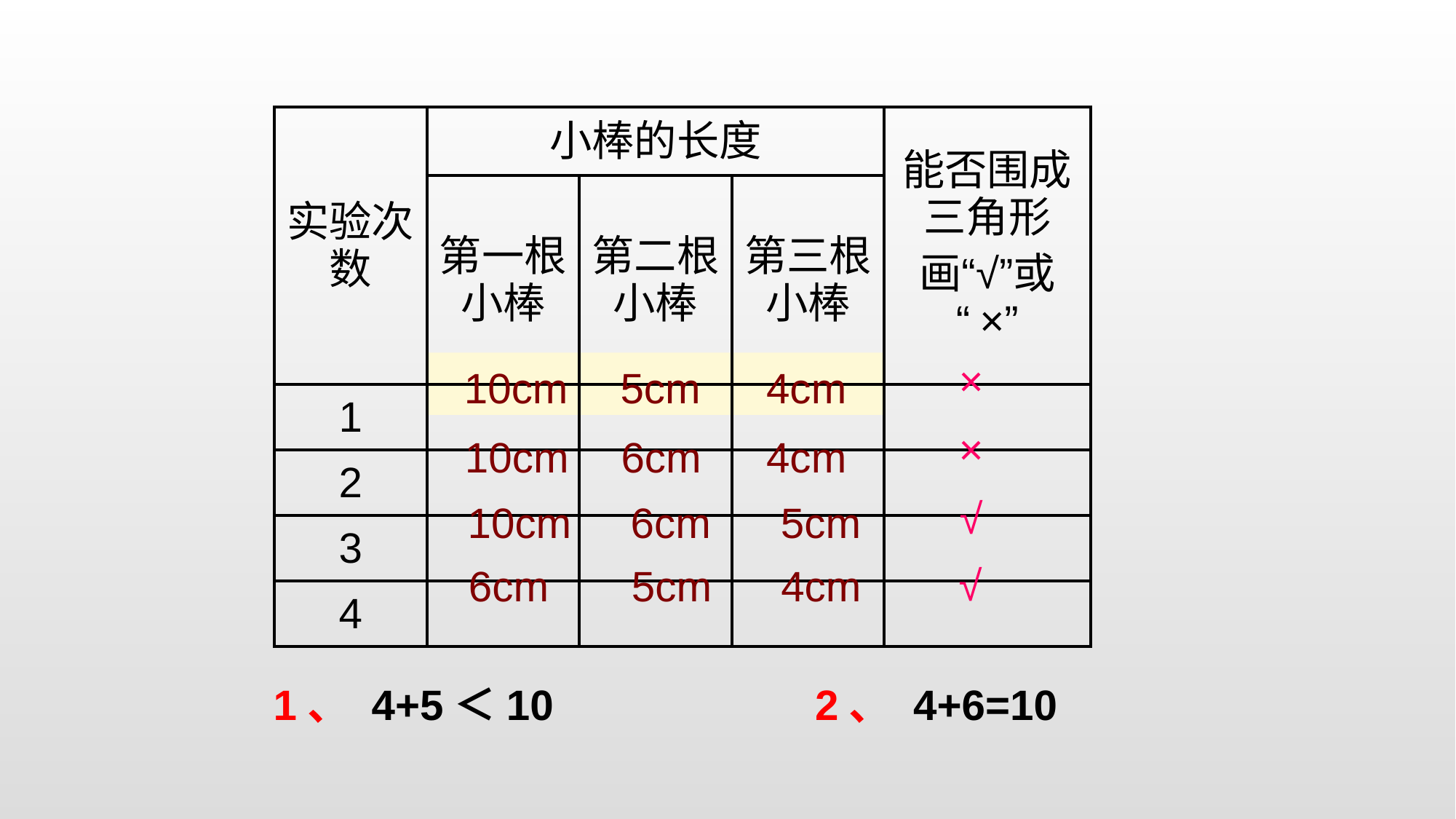

| 实验次数 | 小棒的长度 |  |  | 能否围成三角形 画“√”或“×” |
| --- | --- | --- | --- | --- |
|  | 第一根小棒 | 第二根小棒 | 第三根小棒 |  |
| 1 |  |  |  |  |
| 2 |  |  |  |  |
| 3 |  |  |  |  |
| 4 |  |  |  |  |
×

10cm
5cm
4cm
×
10cm
6cm
4cm
√
10cm
6cm
5cm
√
6cm
5cm
4cm
1、 4+5＜10
2、 4+6=10